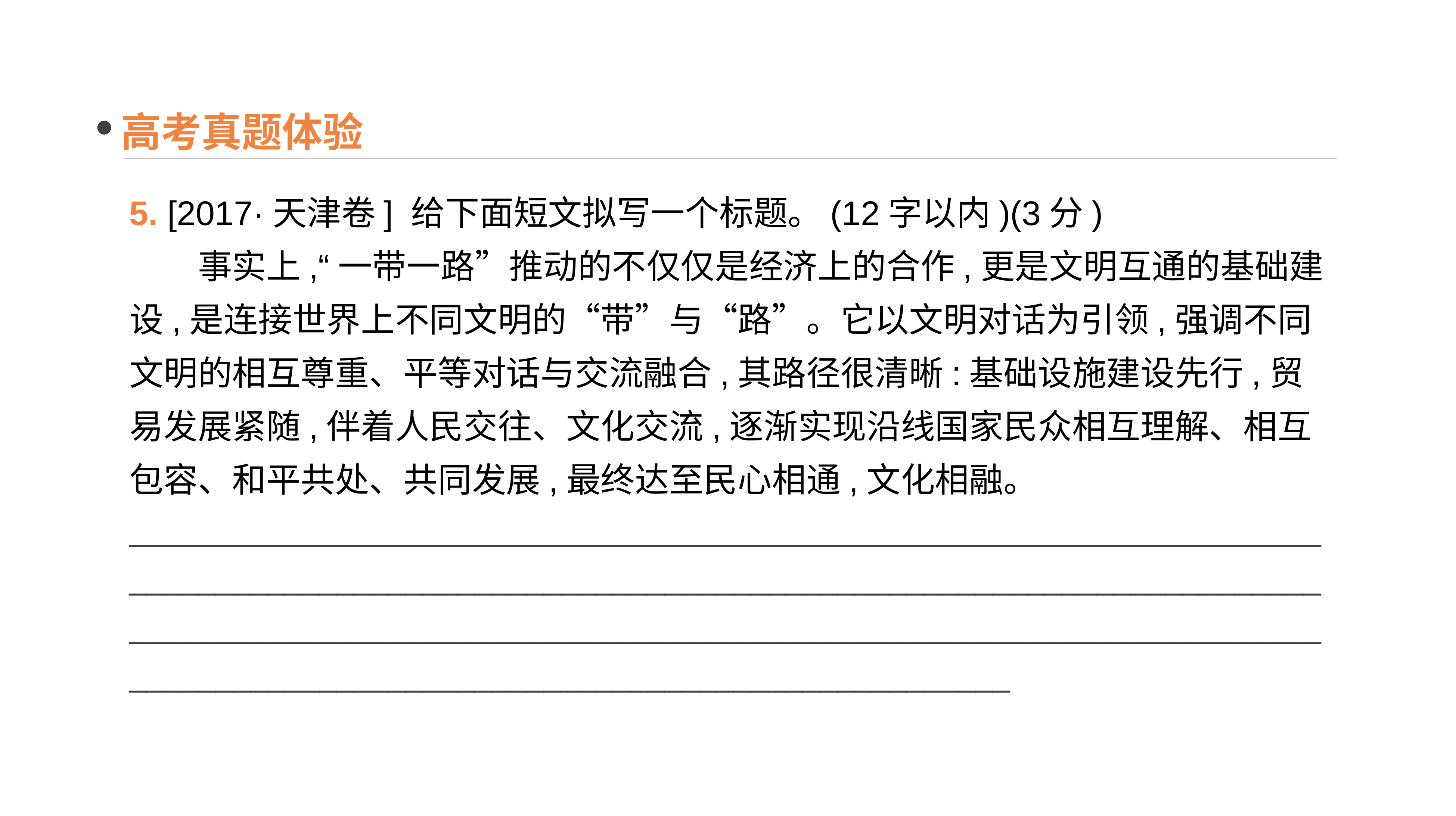

高考真题体验

5. [2017·天津卷] 给下面短文拟写一个标题。(12字以内)(3分)
　　事实上,“一带一路”推动的不仅仅是经济上的合作,更是文明互通的基础建设,是连接世界上不同文明的“带”与“路”。它以文明对话为引领,强调不同文明的相互尊重、平等对话与交流融合,其路径很清晰:基础设施建设先行,贸易发展紧随,伴着人民交往、文化交流,逐渐实现沿线国家民众相互理解、相互包容、和平共处、共同发展,最终达至民心相通,文化相融。
__________________________________________________________________________________________________________________________________________________________________________________________________________________________________________________________________